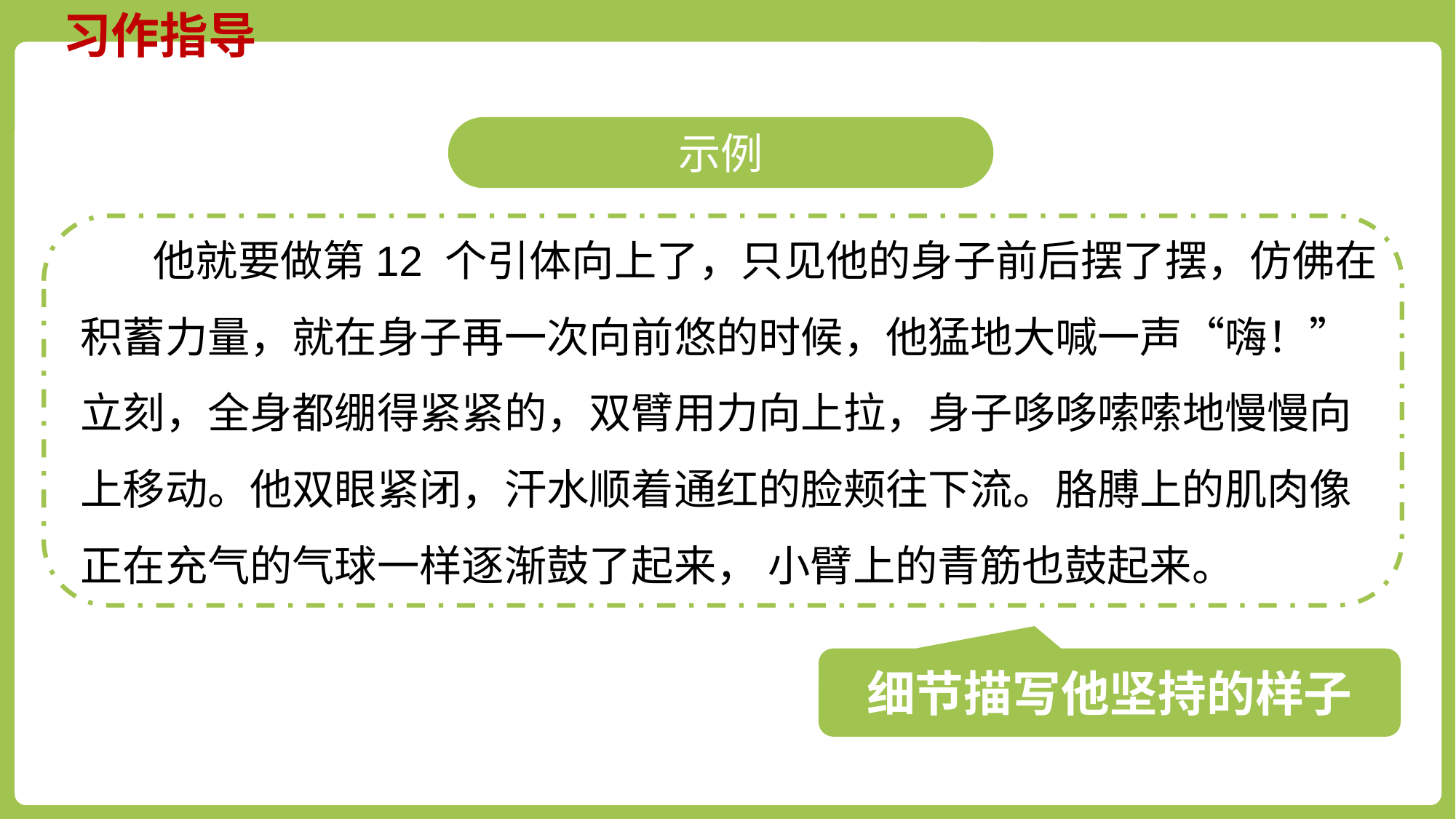

习作指导
示例
他就要做第12 个引体向上了，只见他的身子前后摆了摆，仿佛在积蓄力量，就在身子再一次向前悠的时候，他猛地大喊一声“嗨！”立刻，全身都绷得紧紧的，双臂用力向上拉，身子哆哆嗦嗦地慢慢向上移动。他双眼紧闭，汗水顺着通红的脸颊往下流。胳膊上的肌肉像正在充气的气球一样逐渐鼓了起来， 小臂上的青筋也鼓起来。

细节描写他坚持的样子